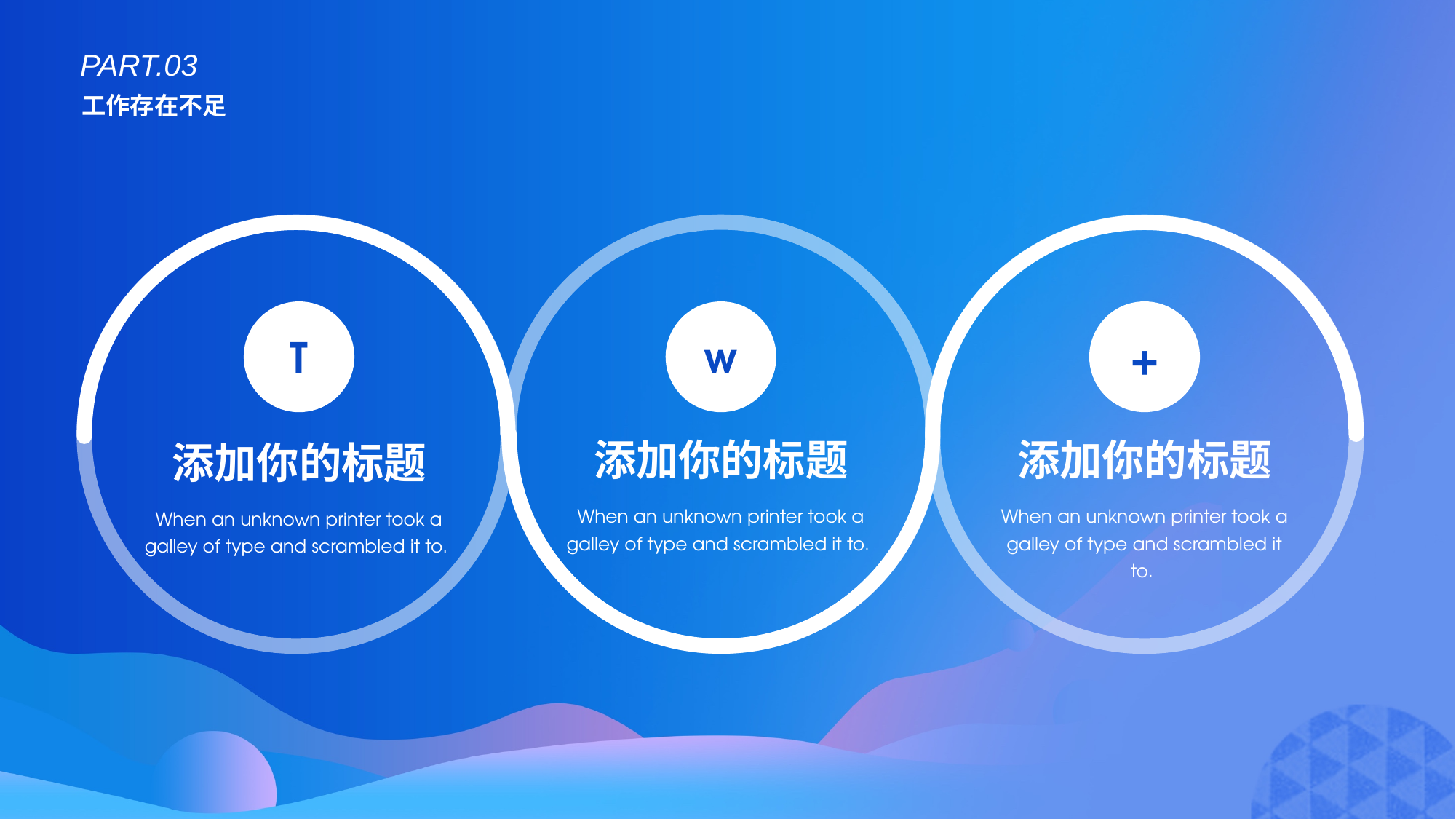

PART.03
工作存在不足

T
添加你的标题
When an unknown printer took a galley of type and scrambled it to.
w
添加你的标题
When an unknown printer took a galley of type and scrambled it to.

+
添加你的标题
When an unknown printer took a galley of type and scrambled it to.